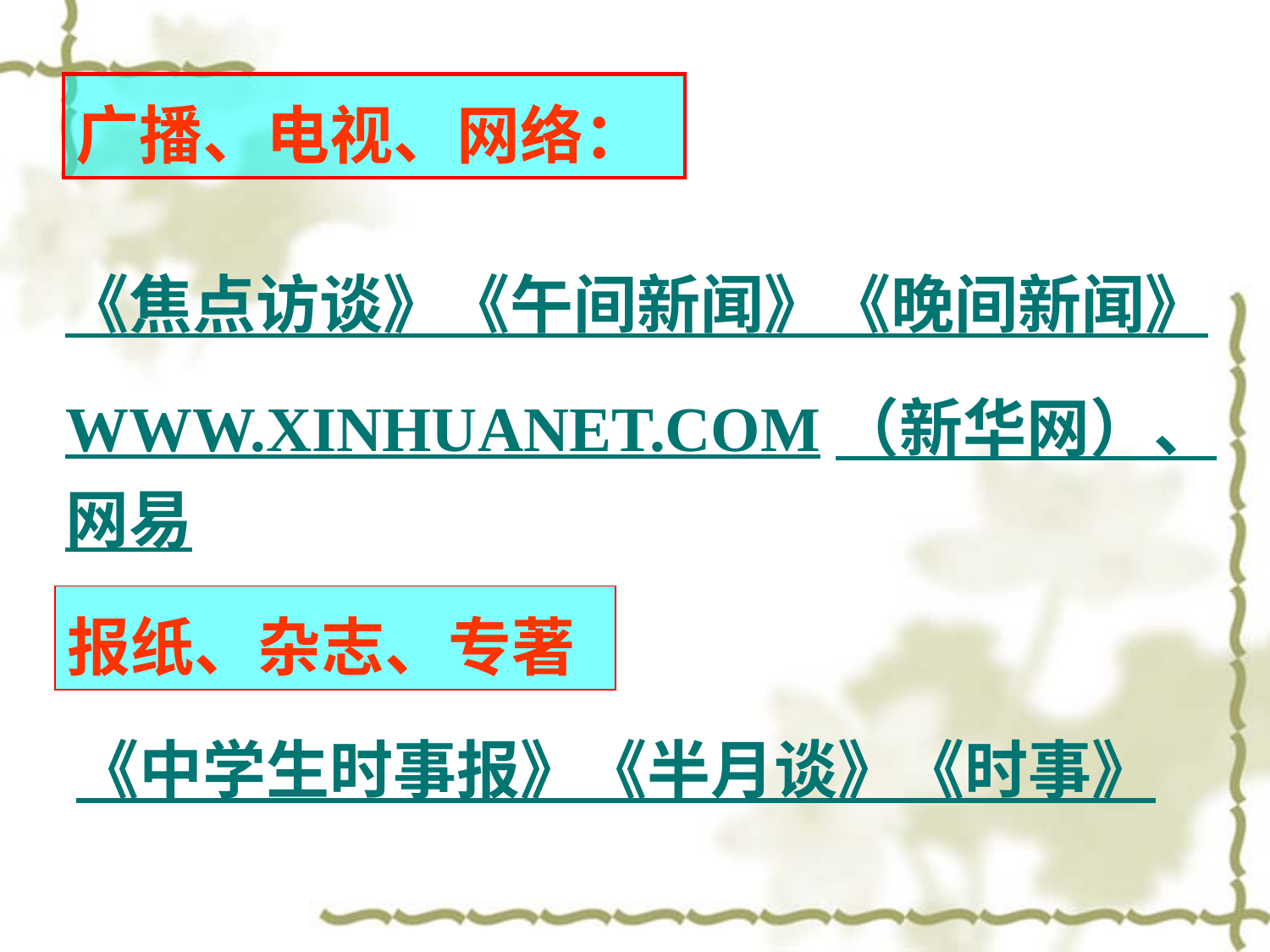

广播、电视、网络：
《焦点访谈》《午间新闻》《晚间新闻》
WWW.XINHUANET.COM（新华网）、网易
报纸、杂志、专著
《中学生时事报》《半月谈》《时事》